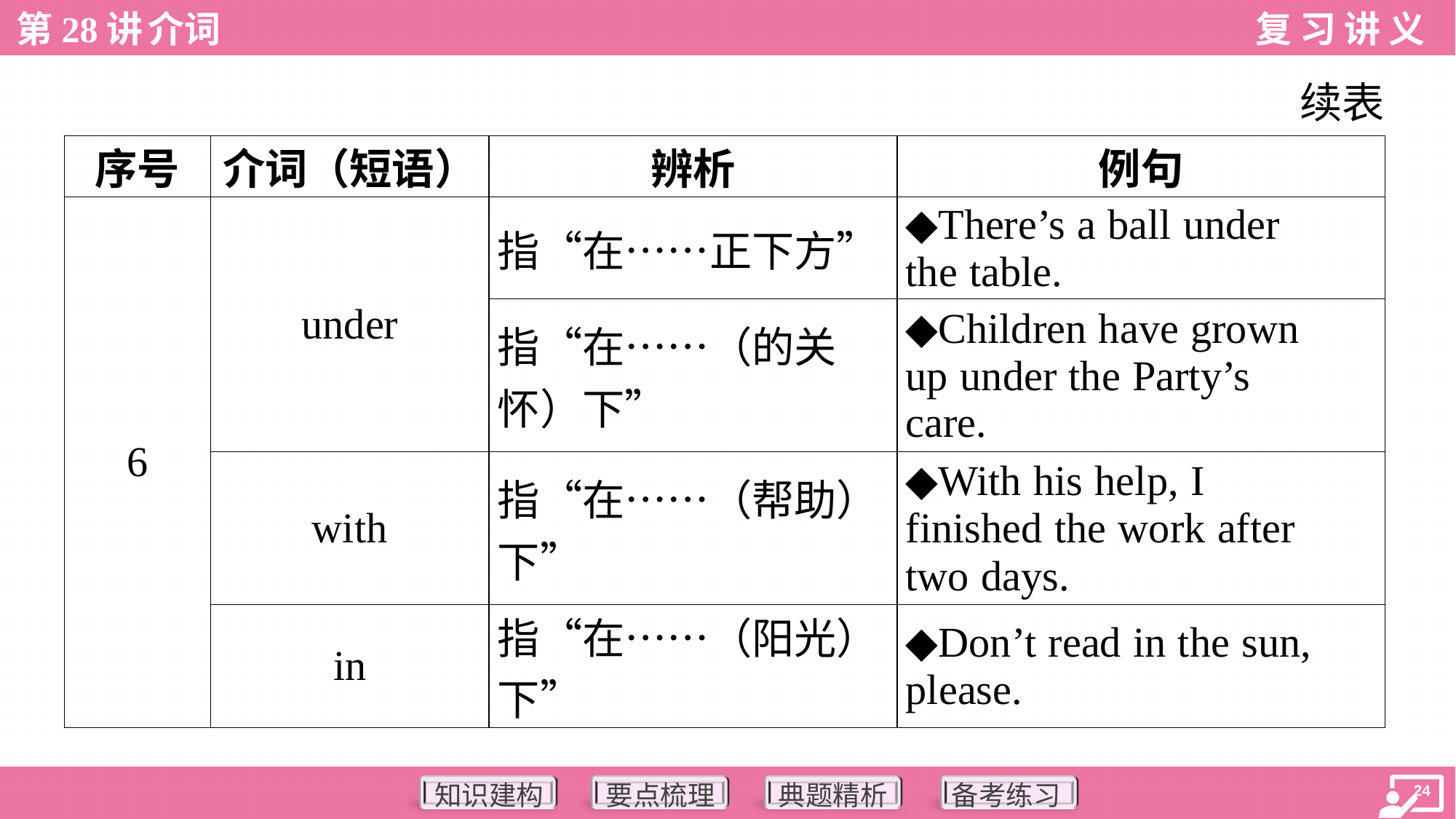

续表
| 序号 | 介词（短语） | 辨析 | 例句 |
| --- | --- | --- | --- |
| 6 | under | 指“在……正下方” | ◆There’s a ball under the table. |
|  |  | 指“在……（的关怀）下” | ◆Children have grown up under the Party’s care. |
|  | with | 指“在……（帮助） 下” | ◆With his help, I finished the work after two days. |
|  | in | 指“在……（阳光） 下” | ◆Don’t read in the sun, please. |